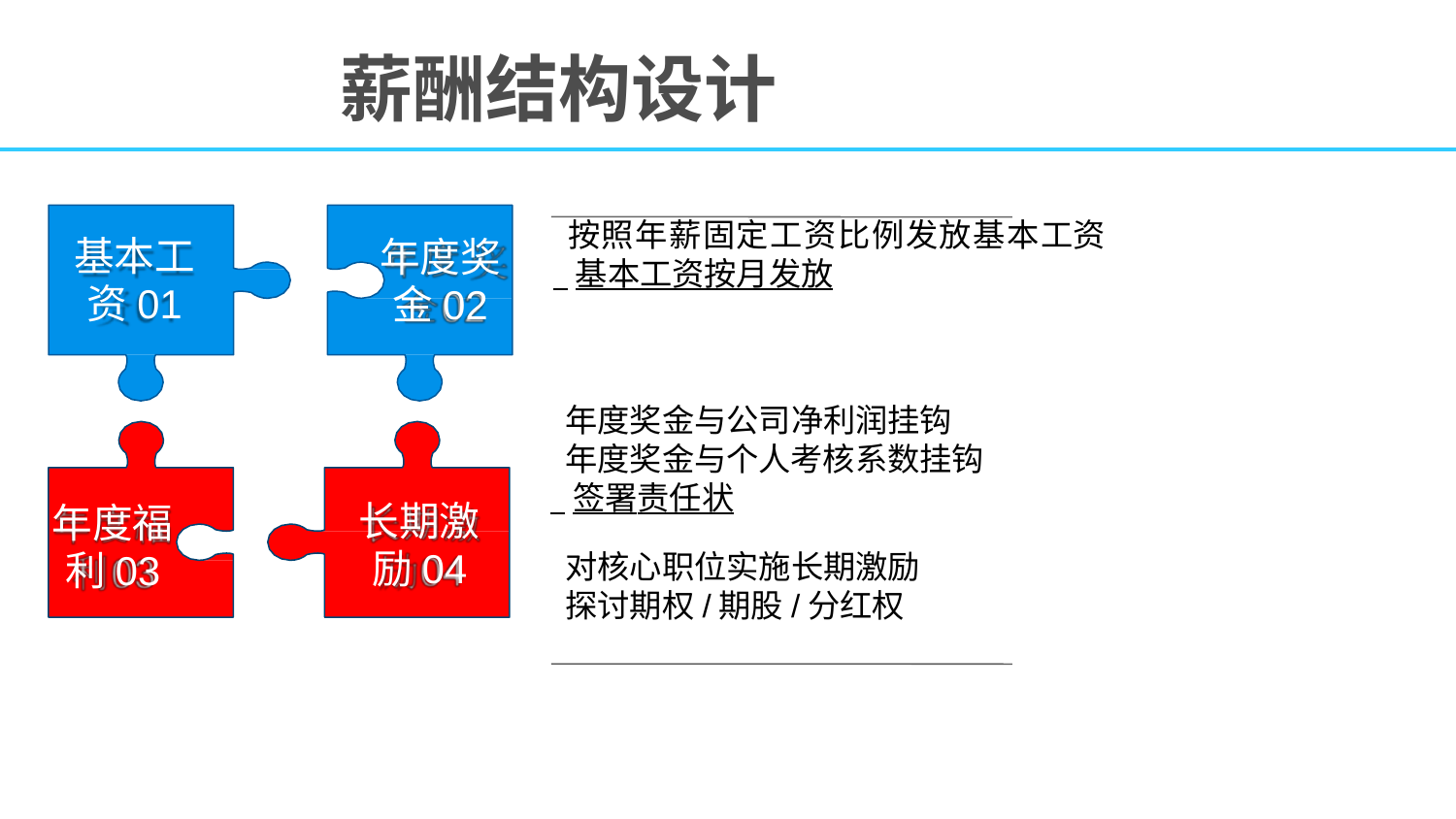

# 薪酬结构设计

按照年薪固定工资比例发放基本工资
  基本工资按月发放

基本工
资01
年度奖
金02

年度奖金与公司净利润挂钩  年度奖金与个人考核系数挂钩
  签署责任状

长期激
励04
年度福
利03

对核心职位实施长期激励
探讨期权/期股/分红权